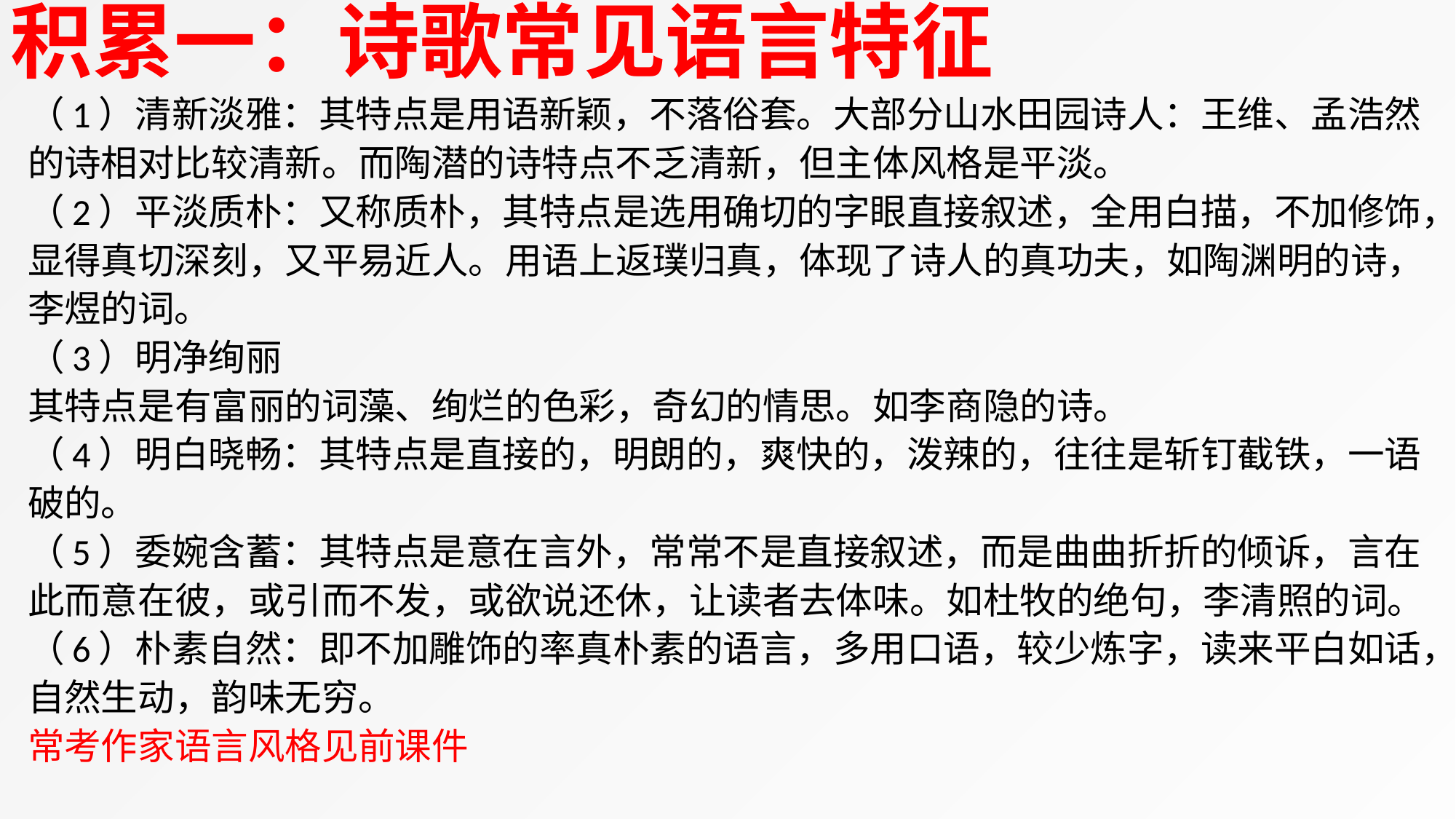

积累一：诗歌常见语言特征
（1）清新淡雅：其特点是用语新颖，不落俗套。大部分山水田园诗人：王维、孟浩然的诗相对比较清新。而陶潜的诗特点不乏清新，但主体风格是平淡。
（2）平淡质朴：又称质朴，其特点是选用确切的字眼直接叙述，全用白描，不加修饰，显得真切深刻，又平易近人。用语上返璞归真，体现了诗人的真功夫，如陶渊明的诗，李煜的词。
（3）明净绚丽
其特点是有富丽的词藻、绚烂的色彩，奇幻的情思。如李商隐的诗。
（4）明白晓畅：其特点是直接的，明朗的，爽快的，泼辣的，往往是斩钉截铁，一语破的。
（5）委婉含蓄：其特点是意在言外，常常不是直接叙述，而是曲曲折折的倾诉，言在此而意在彼，或引而不发，或欲说还休，让读者去体味。如杜牧的绝句，李清照的词。
（6）朴素自然：即不加雕饰的率真朴素的语言，多用口语，较少炼字，读来平白如话，自然生动，韵味无穷。
常考作家语言风格见前课件